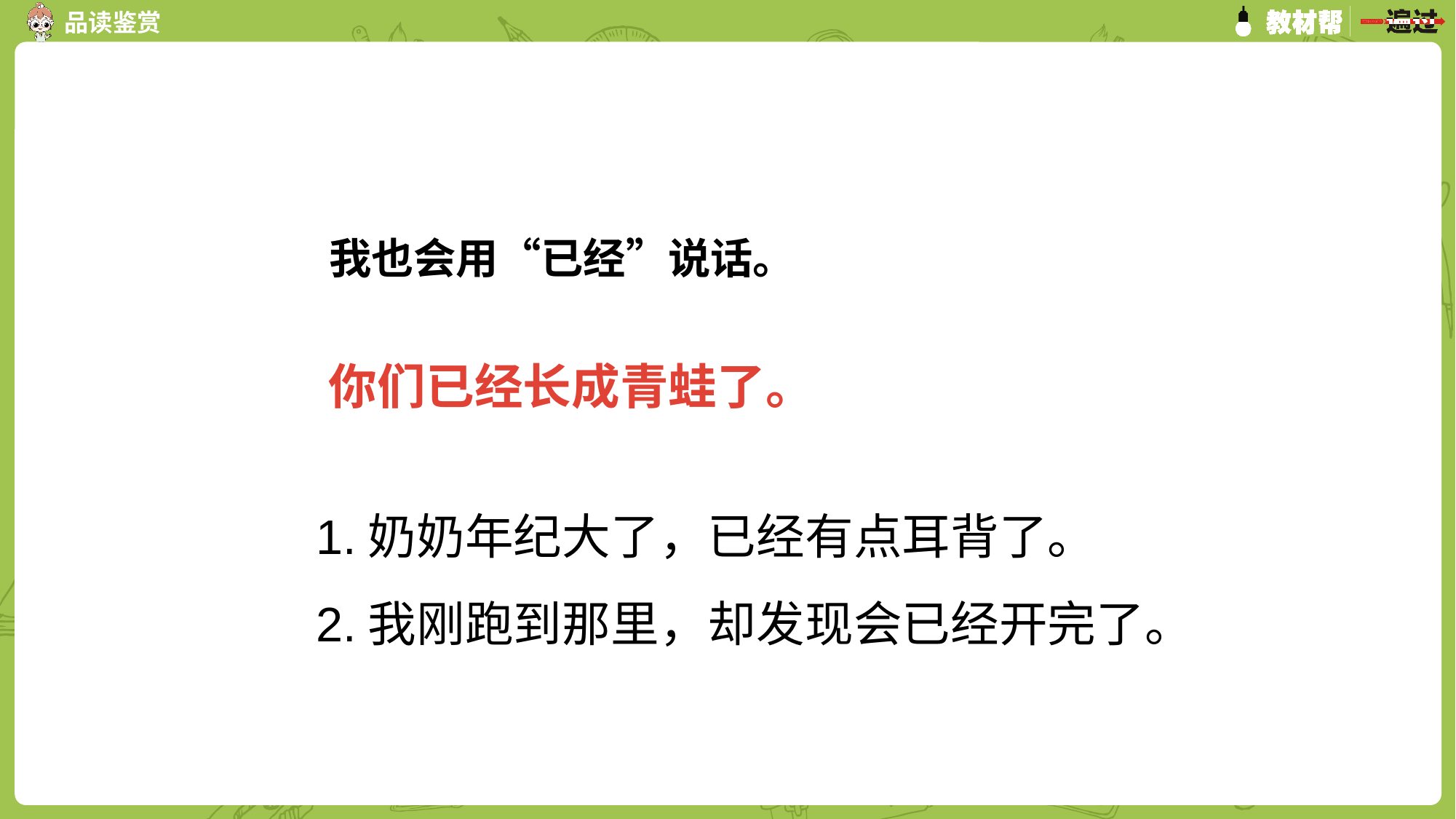

我也会用“已经”说话。
你们已经长成青蛙了。
1.奶奶年纪大了，已经有点耳背了。
2.我刚跑到那里，却发现会已经开完了。